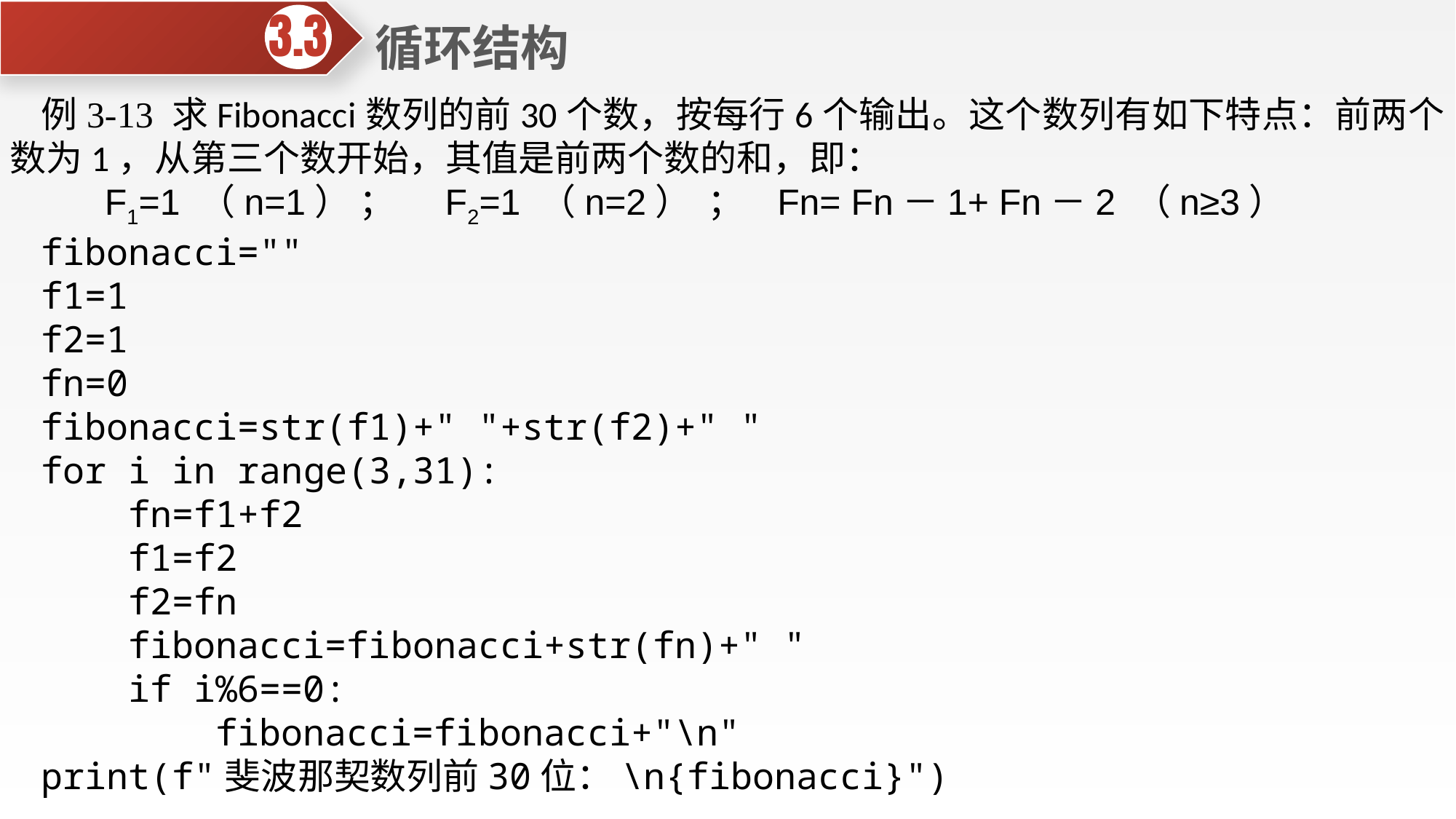

循环结构

3.3
例3-13 求Fibonacci数列的前30个数，按每行6个输出。这个数列有如下特点：前两个数为1，从第三个数开始，其值是前两个数的和，即：
    F1=1 （n=1） ；     F2=1 （n=2）  ；   Fn= Fn－1+ Fn－2 （n≥3）
fibonacci=""
f1=1
f2=1
fn=0
fibonacci=str(f1)+" "+str(f2)+" "
for i in range(3,31):
    fn=f1+f2
    f1=f2
    f2=fn
    fibonacci=fibonacci+str(fn)+" "
    if i%6==0:
        fibonacci=fibonacci+"\n"
print(f"斐波那契数列前30位：\n{fibonacci}")